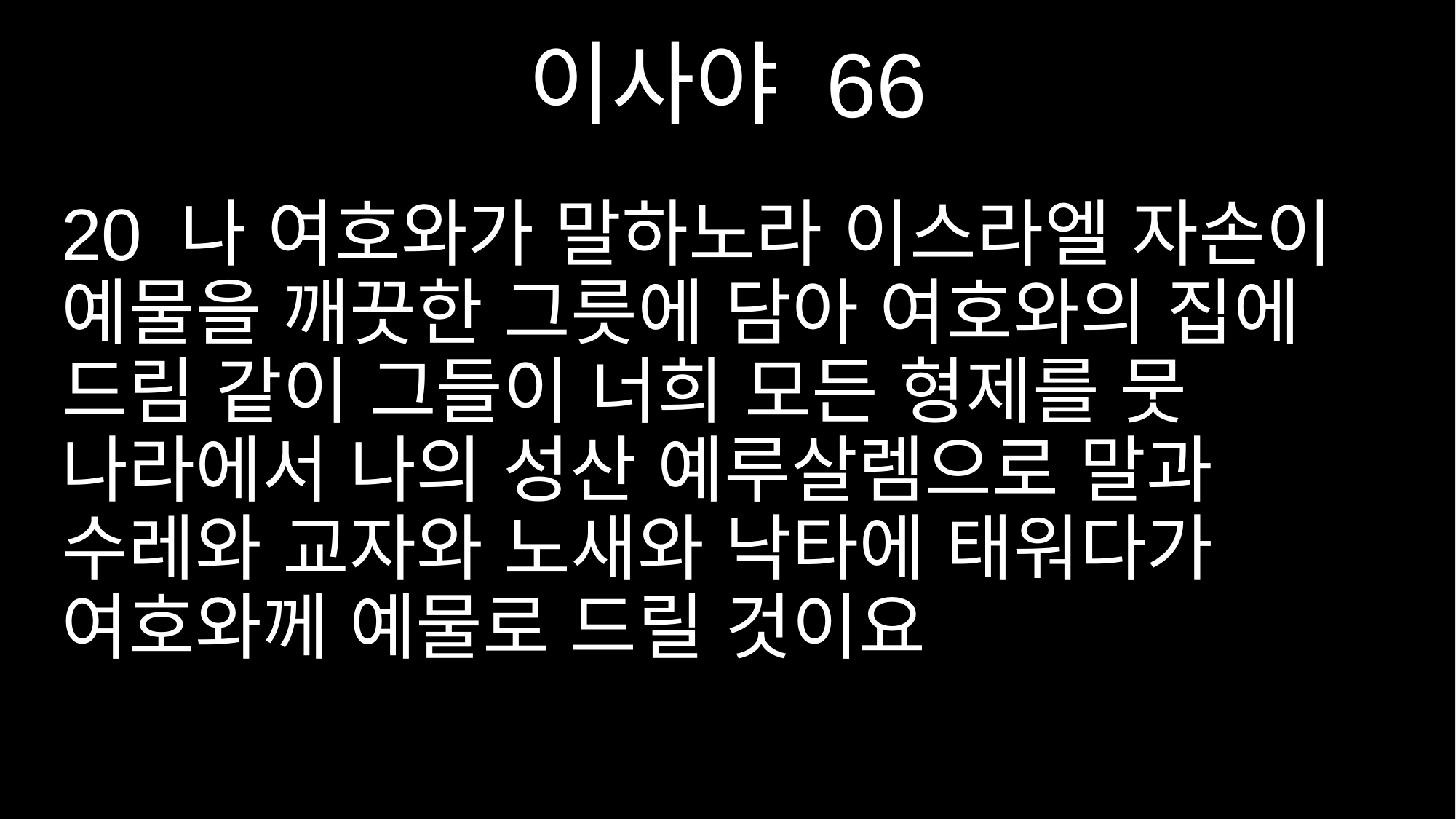

이사야 66
20 나 여호와가 말하노라 이스라엘 자손이 예물을 깨끗한 그릇에 담아 여호와의 집에 드림 같이 그들이 너희 모든 형제를 뭇 나라에서 나의 성산 예루살렘으로 말과 수레와 교자와 노새와 낙타에 태워다가 여호와께 예물로 드릴 것이요